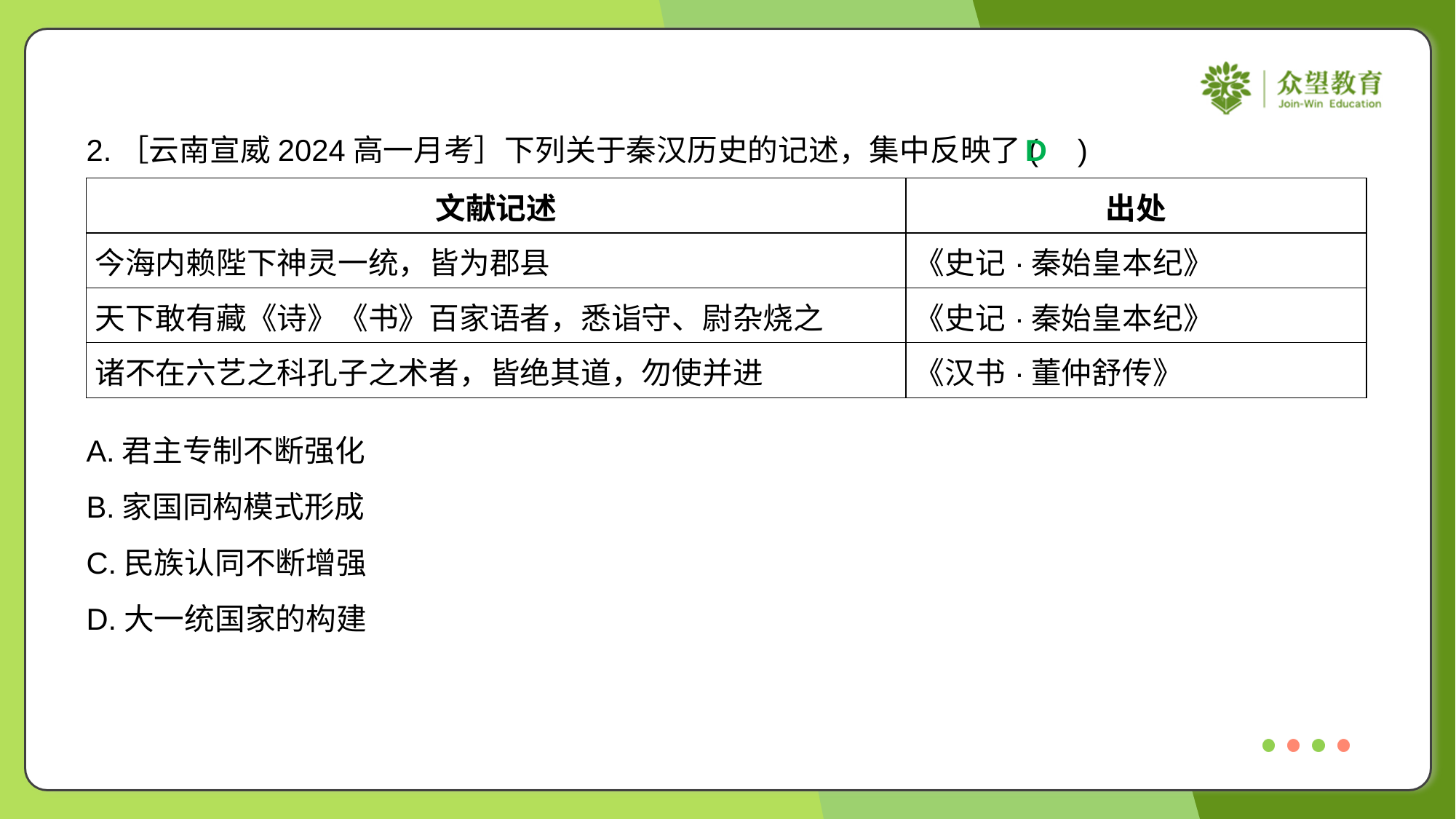

2.［云南宣威2024高一月考］下列关于秦汉历史的记述，集中反映了(     )
D
| 文献记述 | 出处 |
| --- | --- |
| 今海内赖陛下神灵一统，皆为郡县 | 《史记·秦始皇本纪》 |
| 天下敢有藏《诗》《书》百家语者，悉诣守、尉杂烧之 | 《史记·秦始皇本纪》 |
| 诸不在六艺之科孔子之术者，皆绝其道，勿使并进 | 《汉书·董仲舒传》 |
A.君主专制不断强化
B.家国同构模式形成
C.民族认同不断增强
D.大一统国家的构建